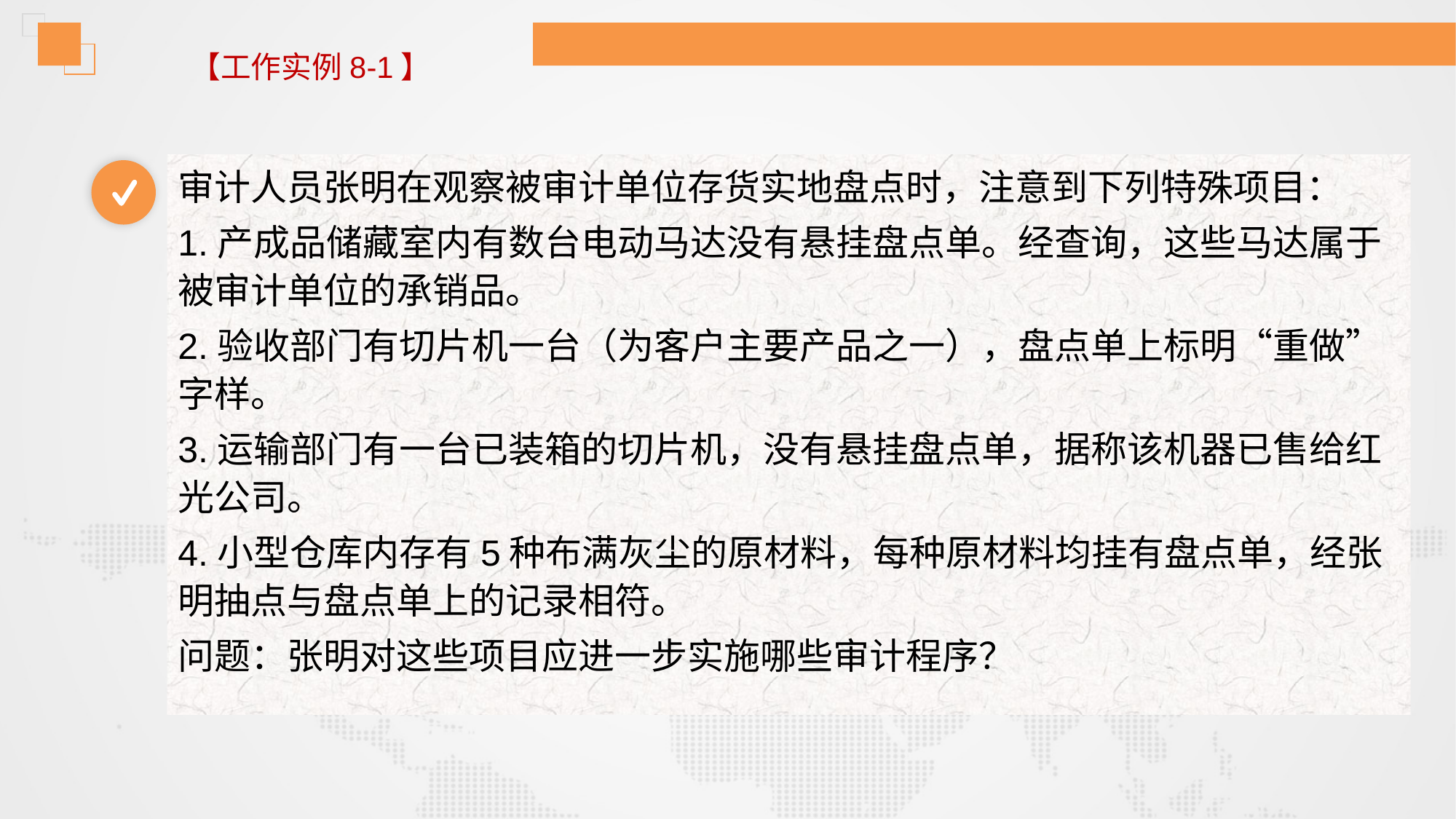

【工作实例8-1】

审计人员张明在观察被审计单位存货实地盘点时，注意到下列特殊项目：
1.产成品储藏室内有数台电动马达没有悬挂盘点单。经查询，这些马达属于被审计单位的承销品。
2.验收部门有切片机一台（为客户主要产品之一），盘点单上标明“重做”字样。
3.运输部门有一台已装箱的切片机，没有悬挂盘点单，据称该机器已售给红光公司。
4.小型仓库内存有5种布满灰尘的原材料，每种原材料均挂有盘点单，经张明抽点与盘点单上的记录相符。
问题：张明对这些项目应进一步实施哪些审计程序？